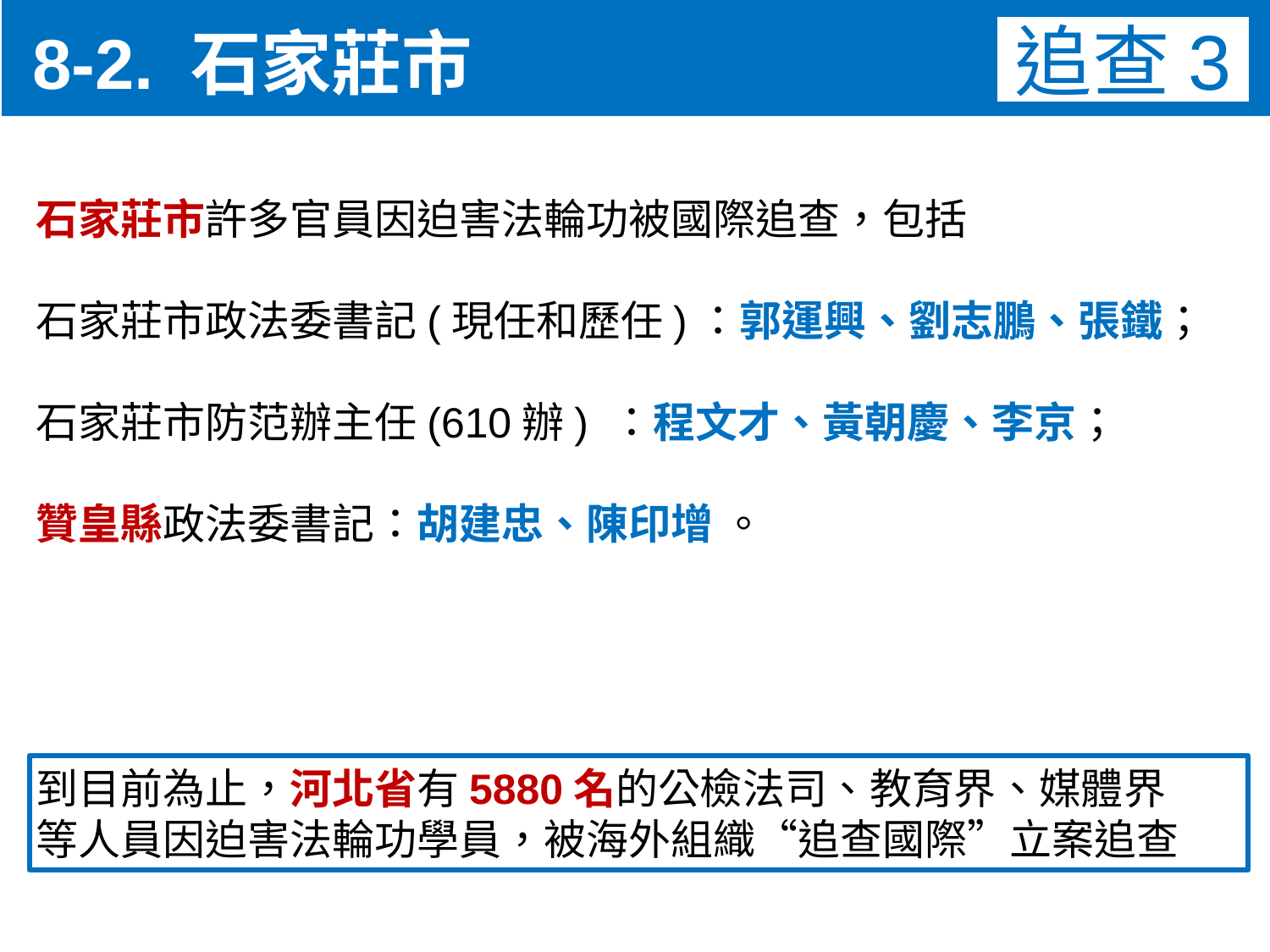

8-2. 石家莊市
追查3
石家莊市許多官員因迫害法輪功被國際追查，包括

石家莊市政法委書記(現任和歷任)：郭運興、劉志鵬、張鐵；

石家莊市防范辦主任(610辦) ：程文才、黃朝慶、李京；

贊皇縣政法委書記：胡建忠、陳印增 。
到目前為止，河北省有5880名的公檢法司、教育界、媒體界
等人員因迫害法輪功學員，被海外組織“追查國際”立案追查